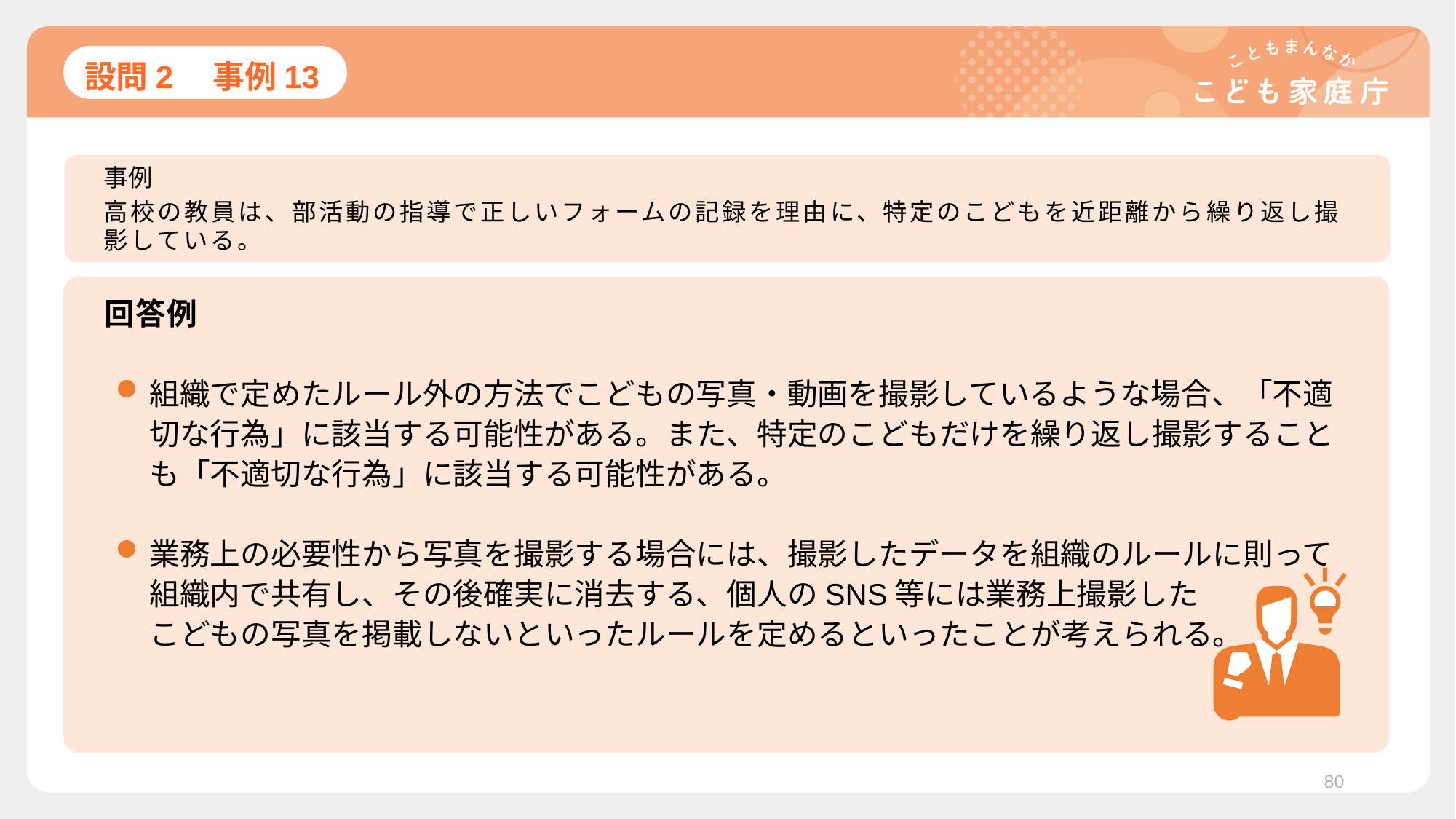

# 設問2　事例13

事例
高校の教員は、部活動の指導で正しいフォームの記録を理由に、特定のこどもを近距離から繰り返し撮影している。

回答例
組織で定めたルール外の方法でこどもの写真・動画を撮影しているような場合、「不適切な行為」に該当する可能性がある。また、特定のこどもだけを繰り返し撮影することも「不適切な行為」に該当する可能性がある。

業務上の必要性から写真を撮影する場合には、撮影したデータを組織のルールに則って組織内で共有し、その後確実に消去する、個人のSNS等には業務上撮影した
こどもの写真を掲載しないといったルールを定めるといったことが考えられる。

80